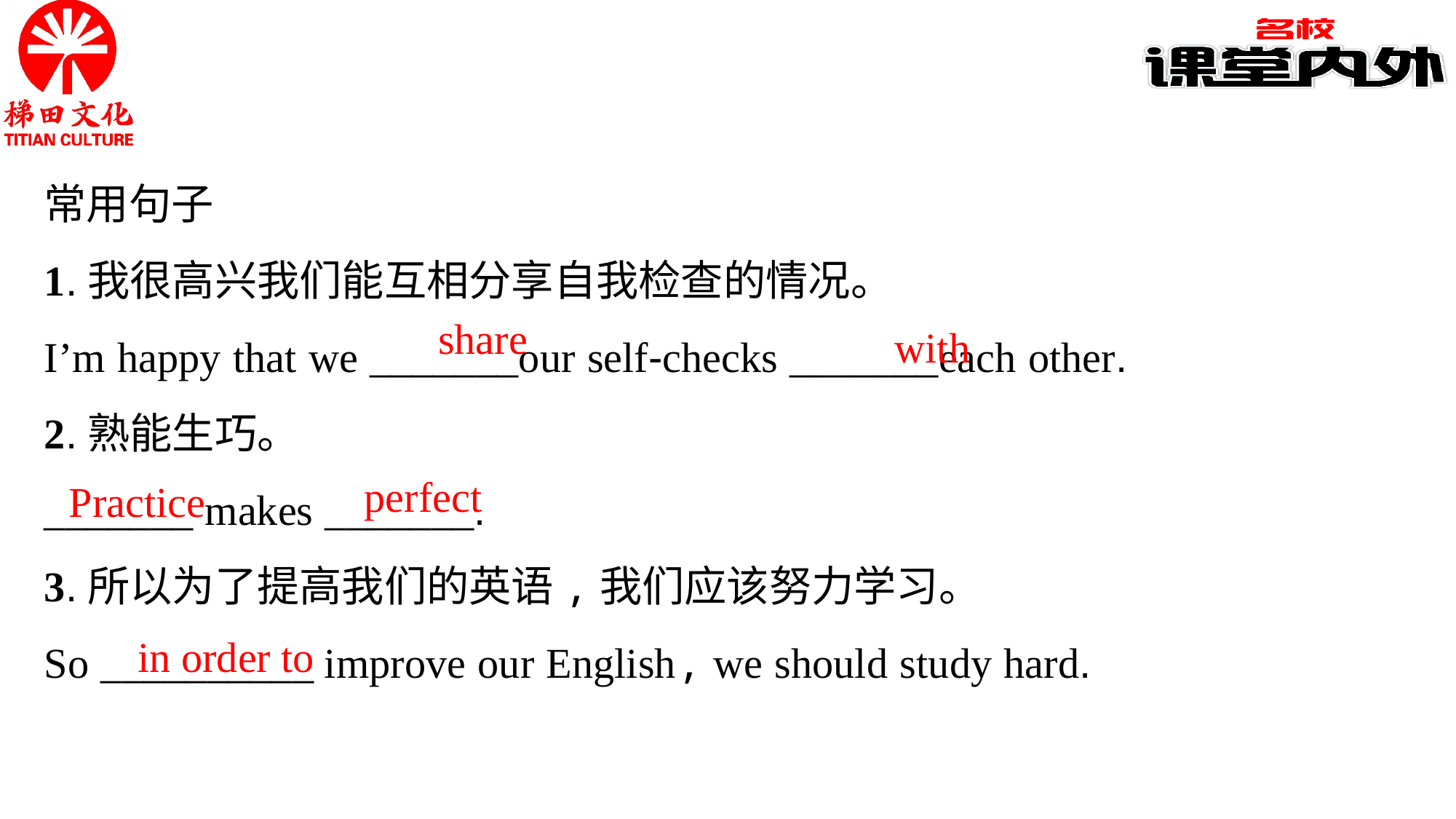

常用句子
1.我很高兴我们能互相分享自我检查的情况。
I’m happy that we _______our self-checks _______each other.
2.熟能生巧。
_______ makes _______.
3.所以为了提高我们的英语,我们应该努力学习。
So __________ improve our English, we should study hard.
share
with
perfect
Practice
in order to